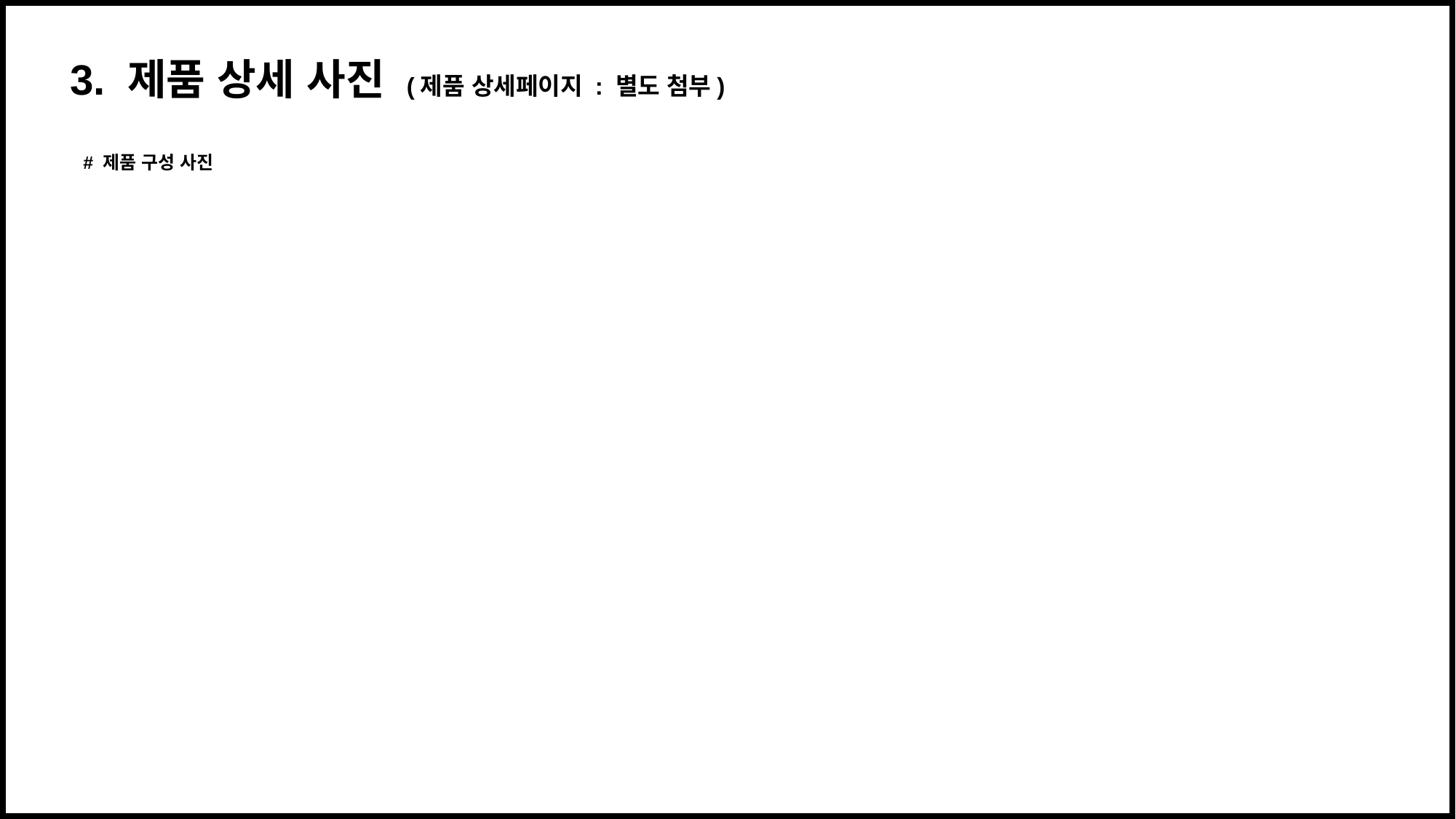

# 3. 제품 상세 사진 (제품 상세페이지 : 별도 첨부)
 # 제품 구성 사진